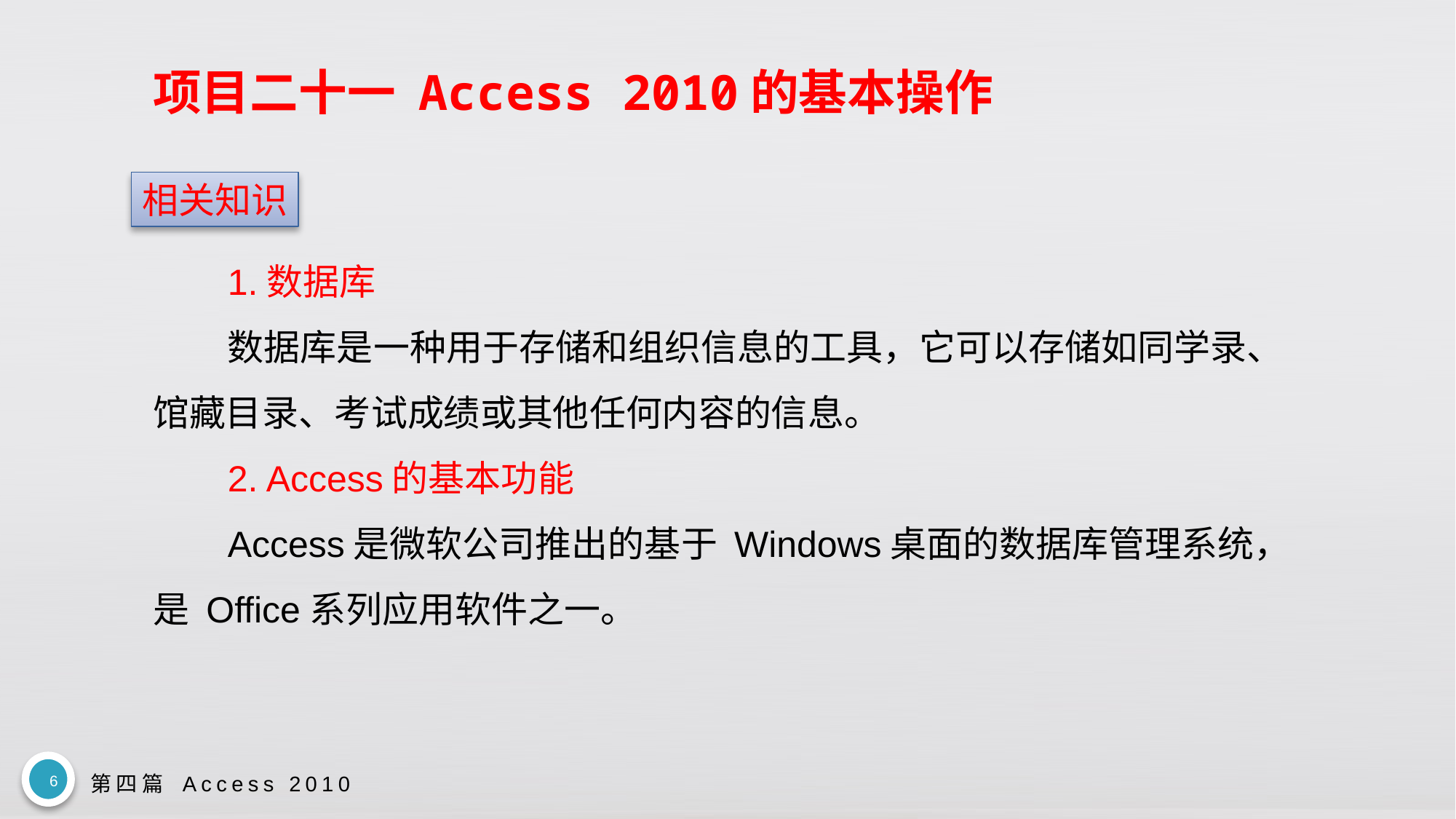

# 项目二十一 Access 2010的基本操作
相关知识
1.数据库
数据库是一种用于存储和组织信息的工具，它可以存储如同学录、馆藏目录、考试成绩或其他任何内容的信息。
2. Access的基本功能
Access是微软公司推出的基于 Windows桌面的数据库管理系统，是 Office系列应用软件之一。
6